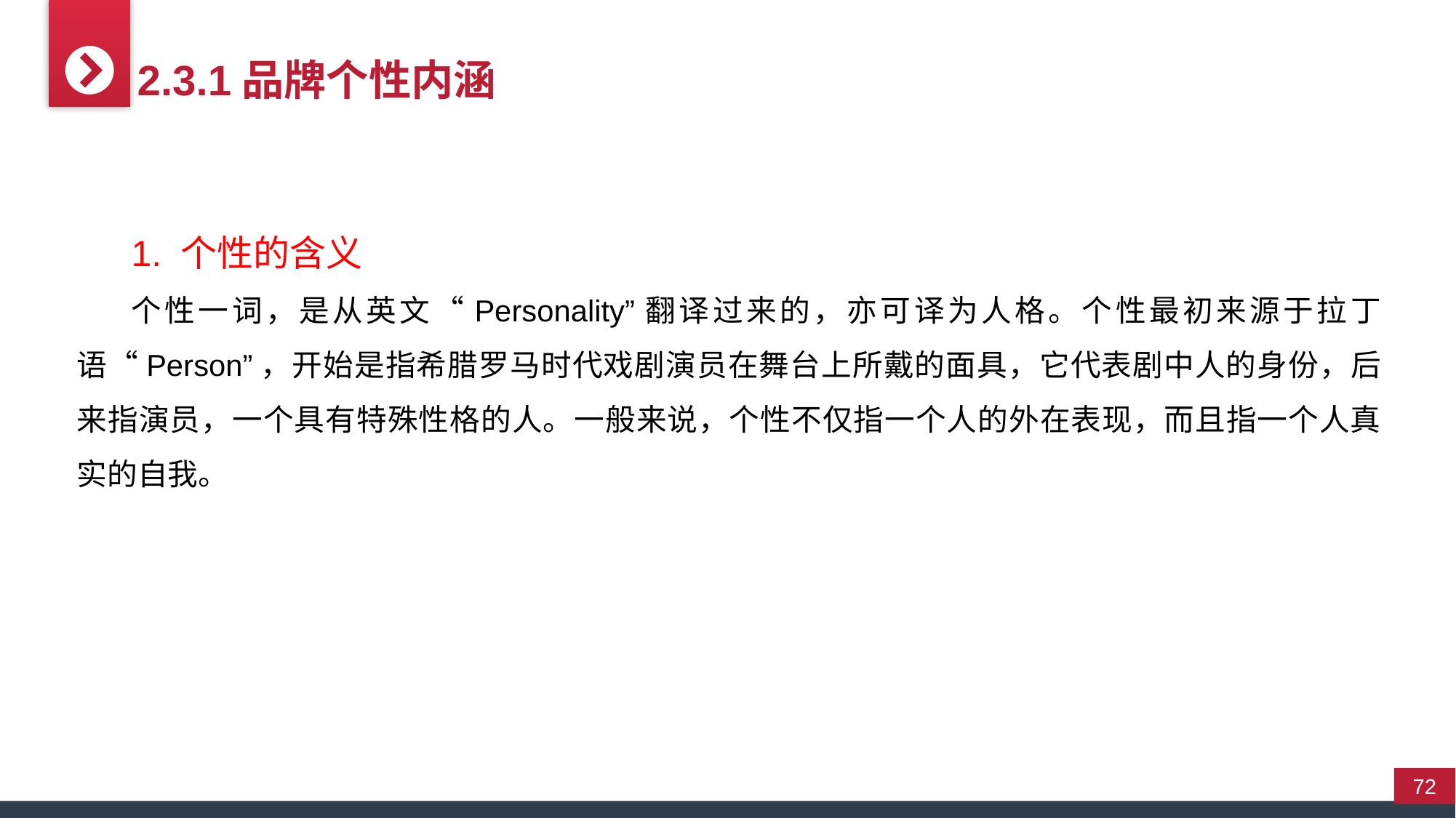

2.3.1品牌个性内涵
1. 个性的含义
个性一词，是从英文“Personality”翻译过来的，亦可译为人格。个性最初来源于拉丁语“Person”，开始是指希腊罗马时代戏剧演员在舞台上所戴的面具，它代表剧中人的身份，后来指演员，一个具有特殊性格的人。一般来说，个性不仅指一个人的外在表现，而且指一个人真实的自我。